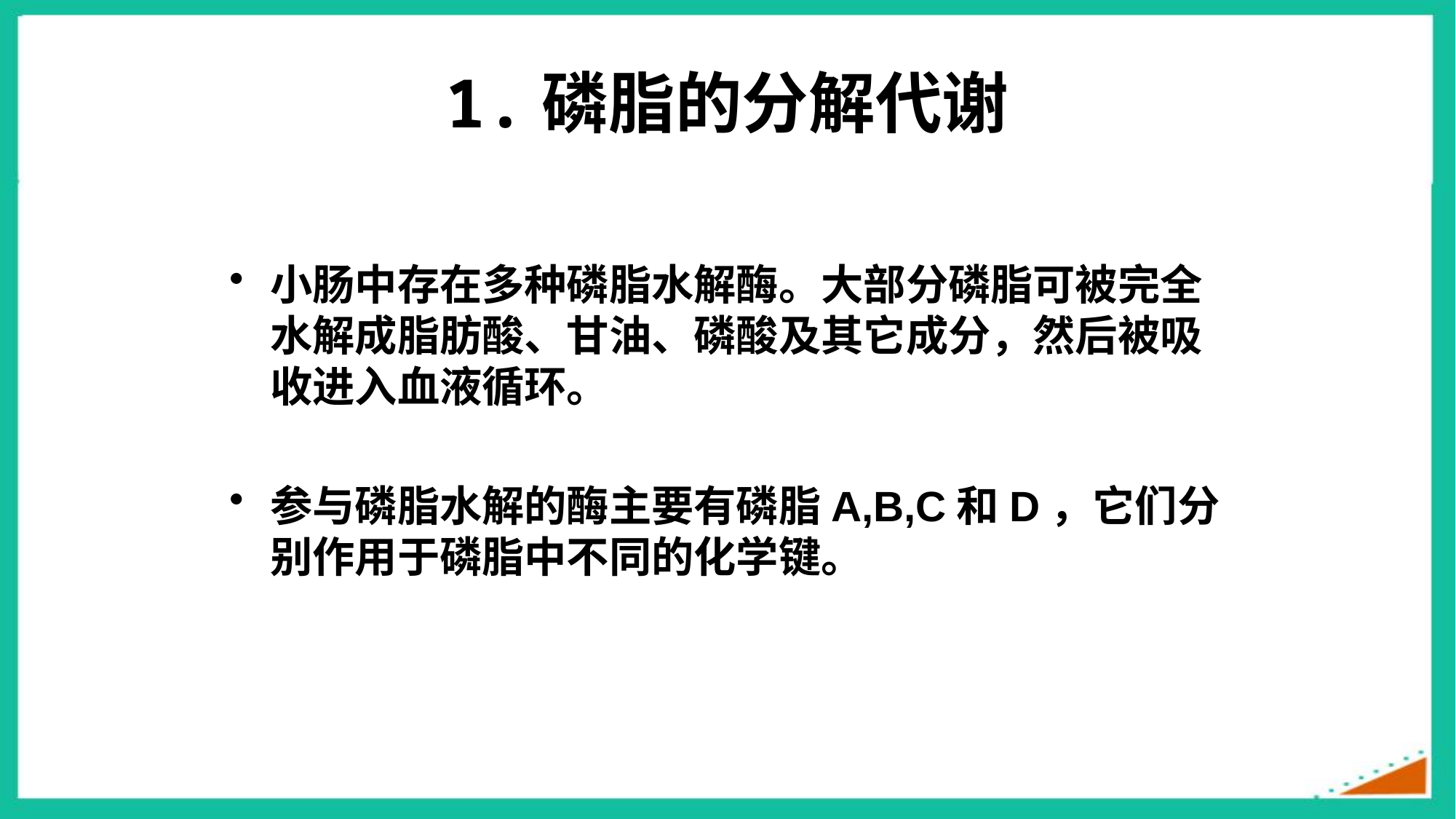

# 1.磷脂的分解代谢
小肠中存在多种磷脂水解酶。大部分磷脂可被完全水解成脂肪酸、甘油、磷酸及其它成分，然后被吸收进入血液循环。

参与磷脂水解的酶主要有磷脂A,B,C和D，它们分别作用于磷脂中不同的化学键。